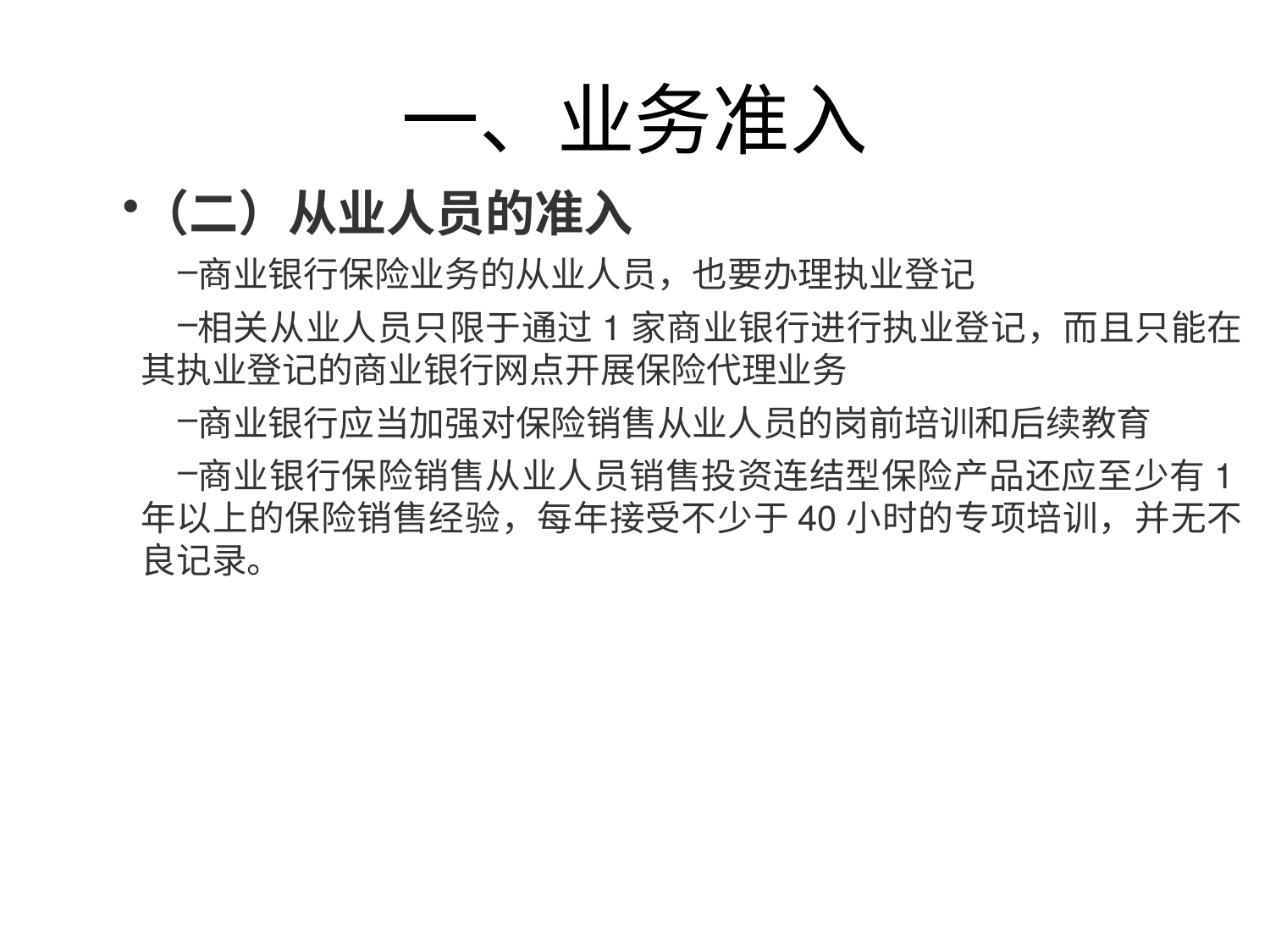

# 一、业务准入
（二）从业人员的准入
商业银行保险业务的从业人员，也要办理执业登记
相关从业人员只限于通过1家商业银行进行执业登记，而且只能在其执业登记的商业银行网点开展保险代理业务
商业银行应当加强对保险销售从业人员的岗前培训和后续教育
商业银行保险销售从业人员销售投资连结型保险产品还应至少有1年以上的保险销售经验，每年接受不少于40小时的专项培训，并无不良记录。